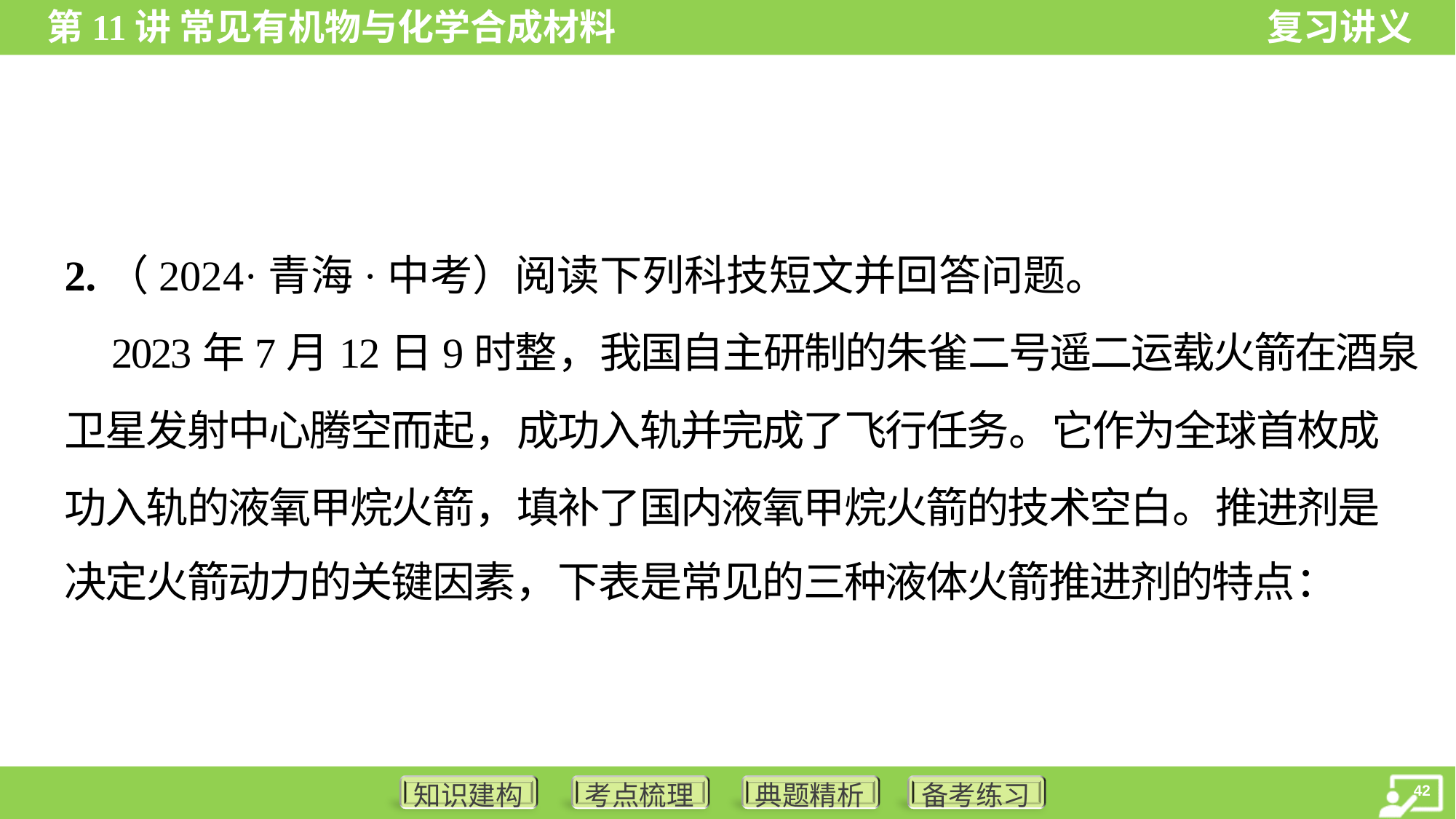

2.（2024·青海·中考）阅读下列科技短文并回答问题。
    2023年7月12日9时整，我国自主研制的朱雀二号遥二运载火箭在酒泉
卫星发射中心腾空而起，成功入轨并完成了飞行任务。它作为全球首枚成
功入轨的液氧甲烷火箭，填补了国内液氧甲烷火箭的技术空白。推进剂是
决定火箭动力的关键因素，下表是常见的三种液体火箭推进剂的特点：